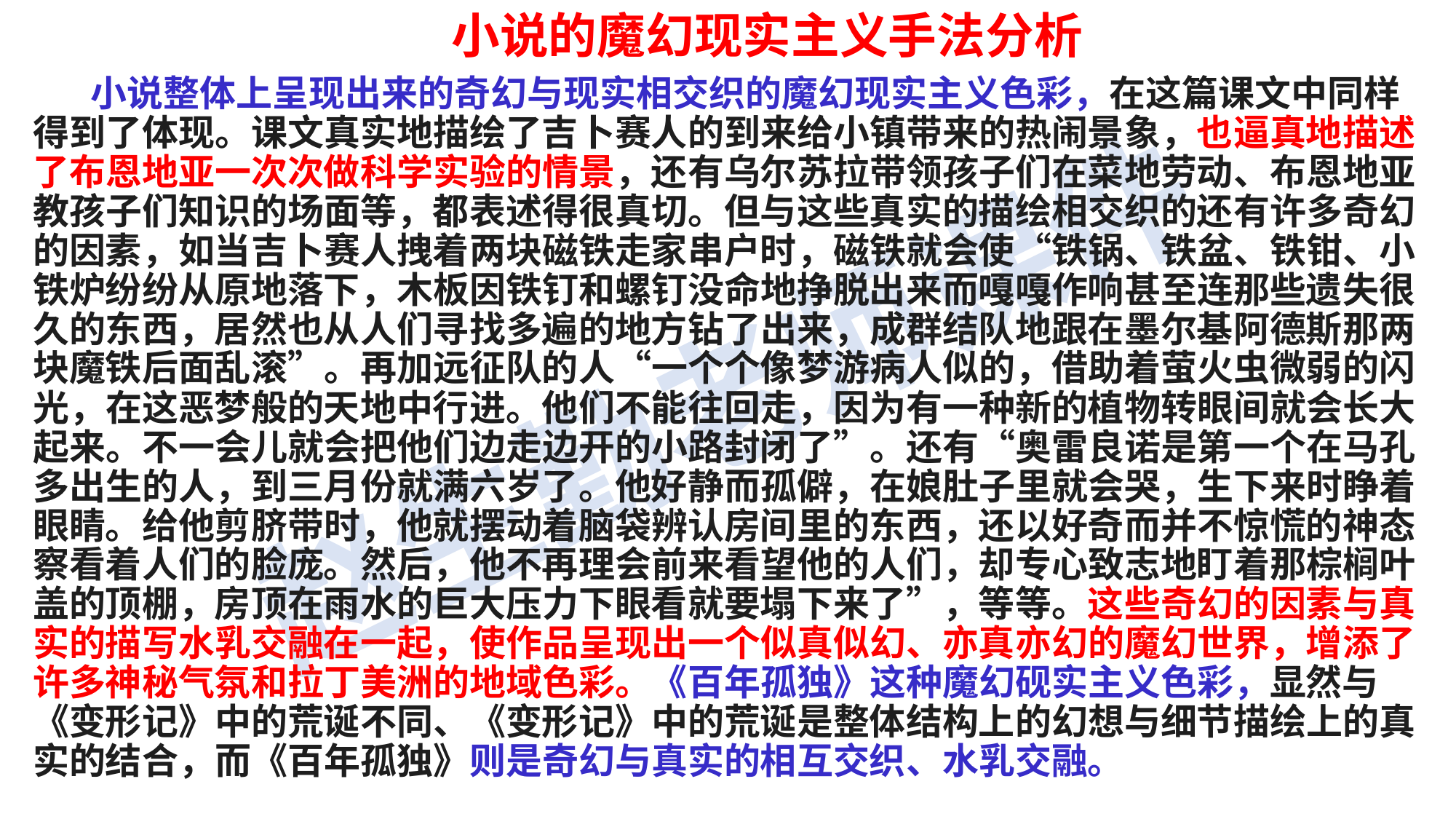

小说的魔幻现实主义手法分析
      小说整体上呈现出来的奇幻与现实相交织的魔幻现实主义色彩，在这篇课文中同样得到了体现。课文真实地描绘了吉卜赛人的到来给小镇带来的热闹景象，也逼真地描述了布恩地亚一次次做科学实验的情景，还有乌尔苏拉带领孩子们在菜地劳动、布恩地亚教孩子们知识的场面等，都表述得很真切。但与这些真实的描绘相交织的还有许多奇幻的因素，如当吉卜赛人拽着两块磁铁走家串户时，磁铁就会使“铁锅、铁盆、铁钳、小铁炉纷纷从原地落下，木板因铁钉和螺钉没命地挣脱出来而嘎嘎作响甚至连那些遗失很久的东西，居然也从人们寻找多遍的地方钻了出来，成群结队地跟在墨尔基阿德斯那两块魔铁后面乱滚”。再加远征队的人“一个个像梦游病人似的，借助着萤火虫微弱的闪光，在这恶梦般的天地中行进。他们不能往回走，因为有一种新的植物转眼间就会长大起来。不一会儿就会把他们边走边开的小路封闭了”。还有“奥雷良诺是第一个在马孔多出生的人，到三月份就满六岁了。他好静而孤僻，在娘肚子里就会哭，生下来时睁着眼睛。给他剪脐带时，他就摆动着脑袋辨认房间里的东西，还以好奇而并不惊慌的神态察看着人们的脸庞。然后，他不再理会前来看望他的人们，却专心致志地盯着那棕榈叶盖的顶棚，房顶在雨水的巨大压力下眼看就要塌下来了”，等等。这些奇幻的因素与真实的描写水乳交融在一起，使作品呈现出一个似真似幻、亦真亦幻的魔幻世界，增添了许多神秘气氛和拉丁美洲的地域色彩。《百年孤独》这种魔幻砚实主义色彩，显然与《变形记》中的荒诞不同、《变形记》中的荒诞是整体结构上的幻想与细节描绘上的真实的结合，而《百年孤独》则是奇幻与真实的相互交织、水乳交融。